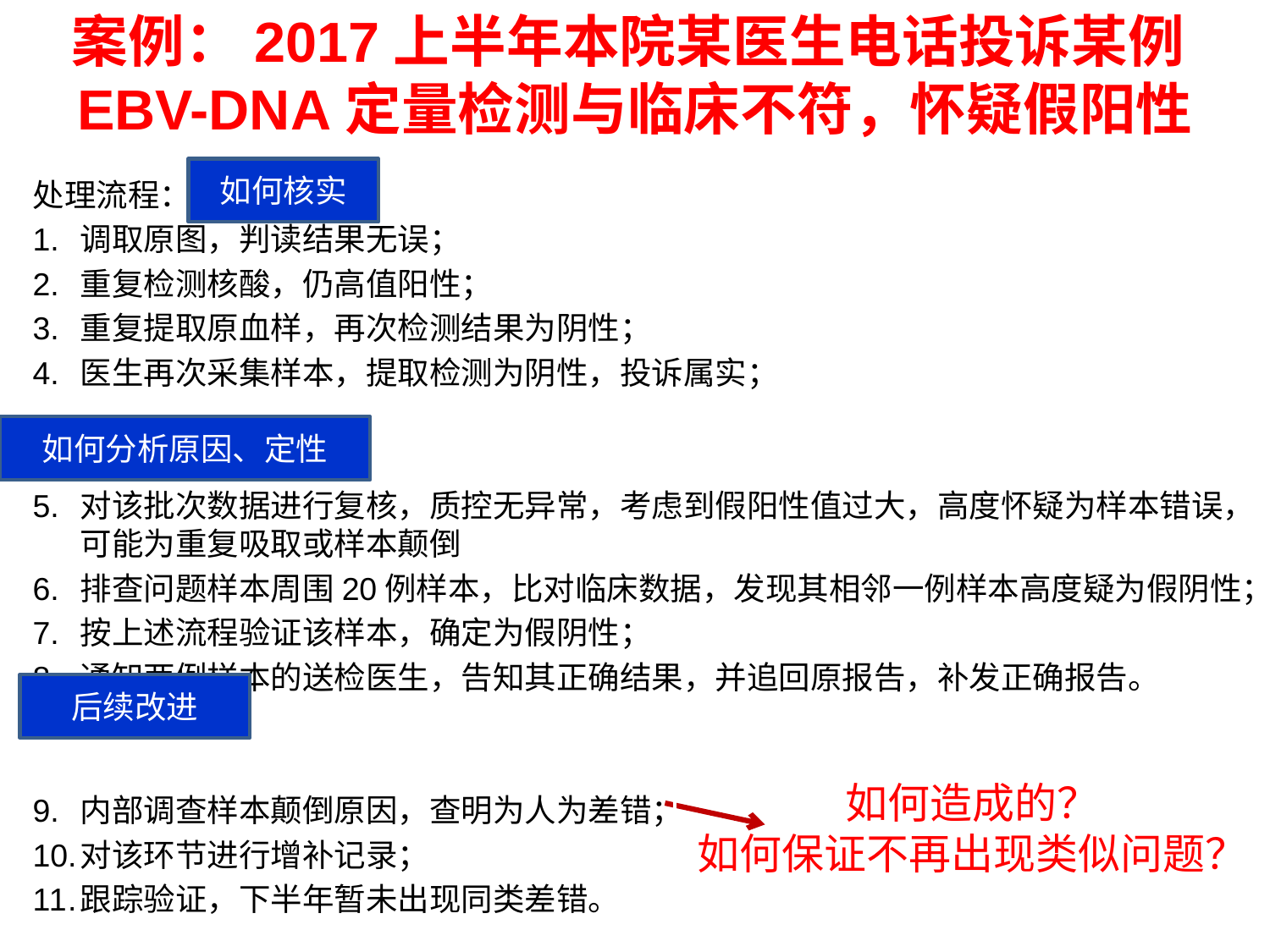

案例：2017上半年本院某医生电话投诉某例EBV-DNA定量检测与临床不符，怀疑假阳性
如何核实
处理流程：
调取原图，判读结果无误；
重复检测核酸，仍高值阳性；
重复提取原血样，再次检测结果为阴性；
医生再次采集样本，提取检测为阴性，投诉属实；

对该批次数据进行复核，质控无异常，考虑到假阳性值过大，高度怀疑为样本错误，可能为重复吸取或样本颠倒
排查问题样本周围20例样本，比对临床数据，发现其相邻一例样本高度疑为假阴性；
按上述流程验证该样本，确定为假阴性；
通知两例样本的送检医生，告知其正确结果，并追回原报告，补发正确报告。

内部调查样本颠倒原因，查明为人为差错；
对该环节进行增补记录；
跟踪验证，下半年暂未出现同类差错。
如何分析原因、定性
后续改进
如何造成的？
如何保证不再出现类似问题？